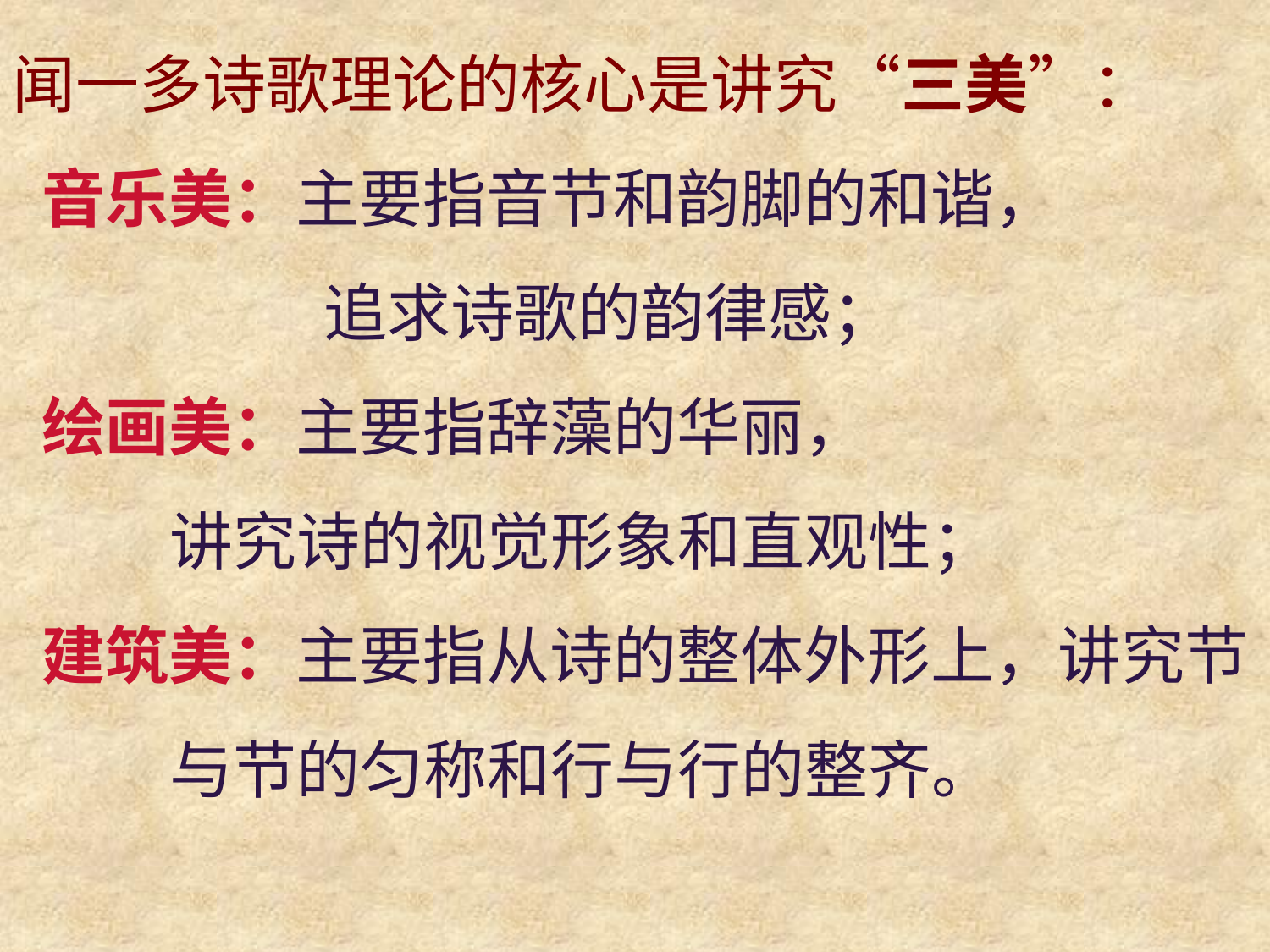

闻一多诗歌理论的核心是讲究“三美”：
 音乐美：主要指音节和韵脚的和谐，
  　　　　 追求诗歌的韵律感；
 绘画美：主要指辞藻的华丽，
          讲究诗的视觉形象和直观性；
 建筑美：主要指从诗的整体外形上，讲究节
          与节的匀称和行与行的整齐。